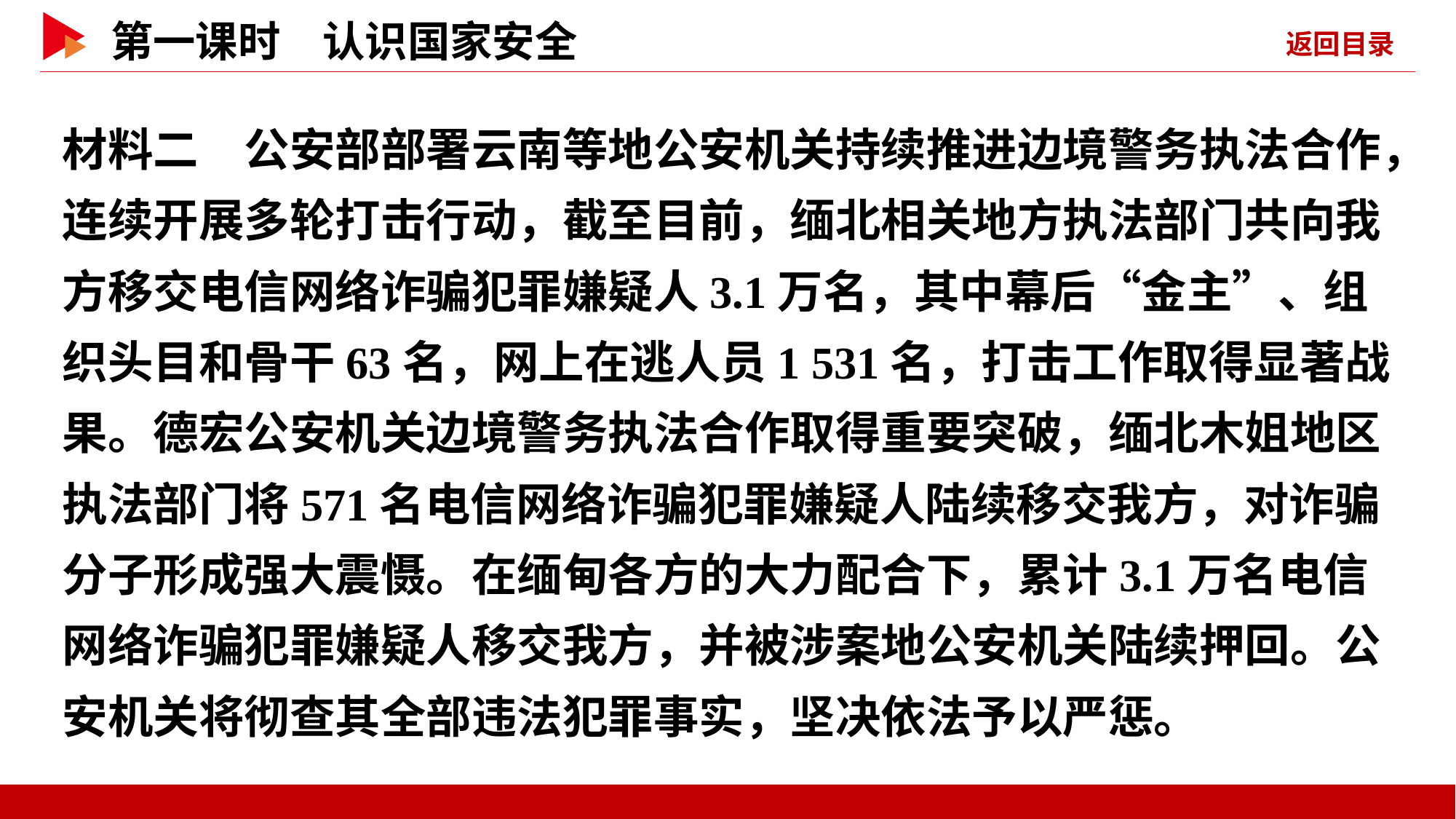

材料二　公安部部署云南等地公安机关持续推进边境警务执法合作，连续开展多轮打击行动，截至目前，缅北相关地方执法部门共向我方移交电信网络诈骗犯罪嫌疑人3.1万名，其中幕后“金主”、组织头目和骨干63名，网上在逃人员1 531名，打击工作取得显著战果。德宏公安机关边境警务执法合作取得重要突破，缅北木姐地区执法部门将571名电信网络诈骗犯罪嫌疑人陆续移交我方，对诈骗分子形成强大震慑。在缅甸各方的大力配合下，累计3.1万名电信网络诈骗犯罪嫌疑人移交我方，并被涉案地公安机关陆续押回。公安机关将彻查其全部违法犯罪事实，坚决依法予以严惩。